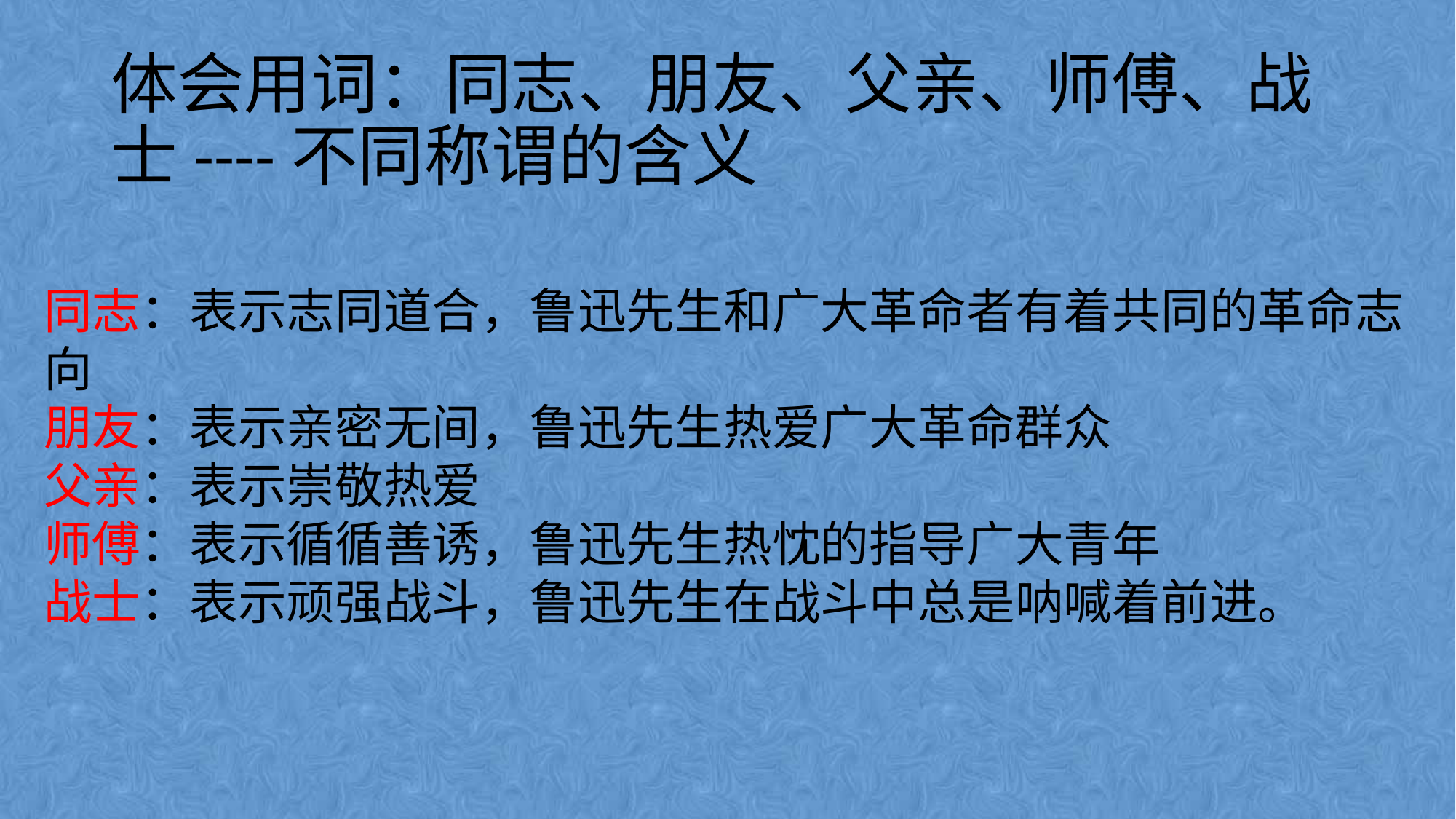

# 体会用词：同志、朋友、父亲、师傅、战士----不同称谓的含义
同志：表示志同道合，鲁迅先生和广大革命者有着共同的革命志向
朋友：表示亲密无间，鲁迅先生热爱广大革命群众
父亲：表示崇敬热爱
师傅：表示循循善诱，鲁迅先生热忱的指导广大青年
战士：表示顽强战斗，鲁迅先生在战斗中总是呐喊着前进。